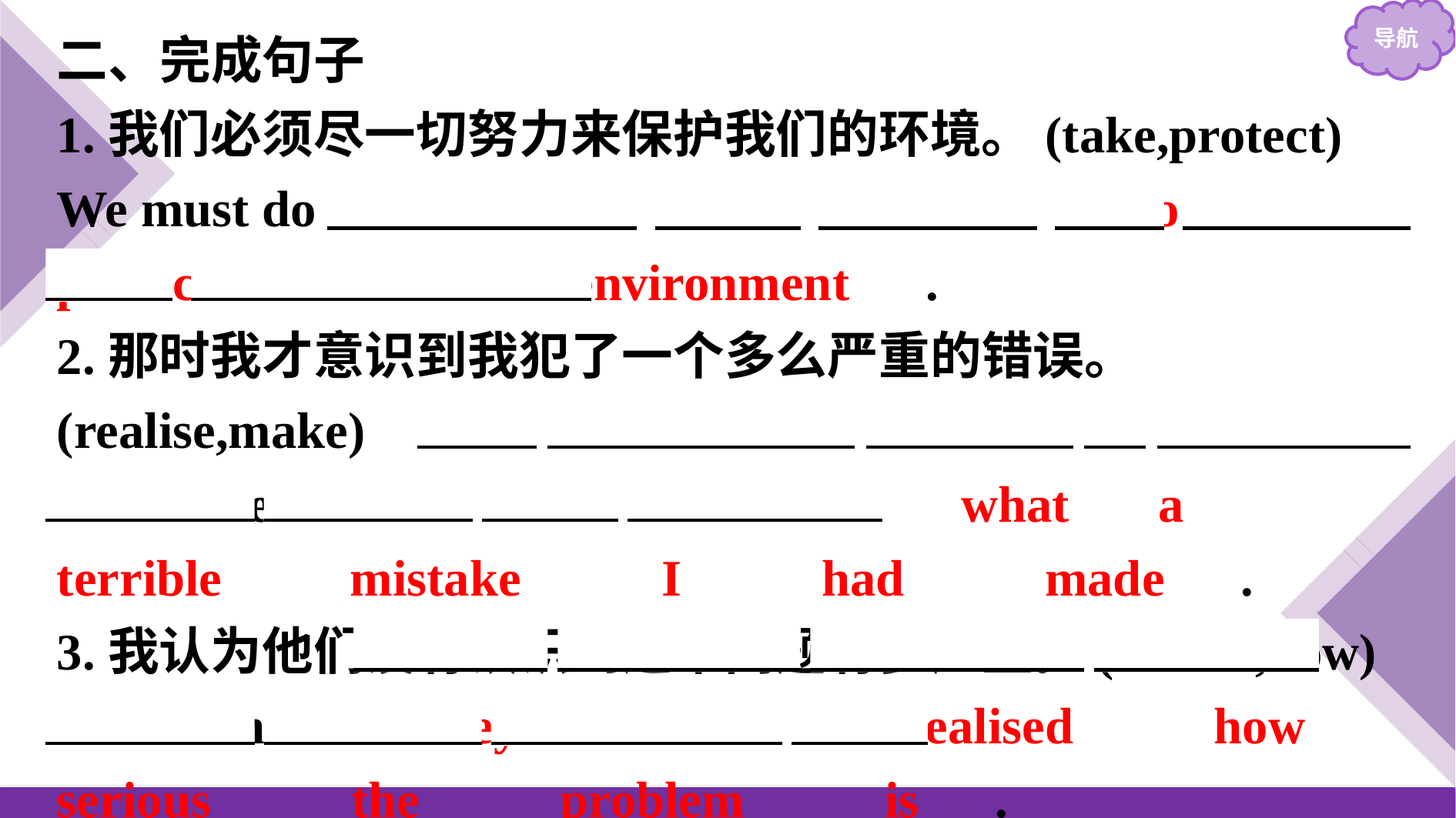

二、完成句子
1.我们必须尽一切努力来保护我们的环境。(take,protect)
We must do 　whatever　 　it　 　takes　  to　　protect　 　our　 　environment　.
2.那时我才意识到我犯了一个多么严重的错误。(realise,make)
It was then that 　I　 　realised　 　what　 a　　terrible　　mistake　 　I　 　had　 　made　.
3.我认为他们没有认识到这个问题有多严重。(realise,how)
I don’t think 　they　 　have　 　realised　 　how　 　serious　 　the　 　problem　 　is　.